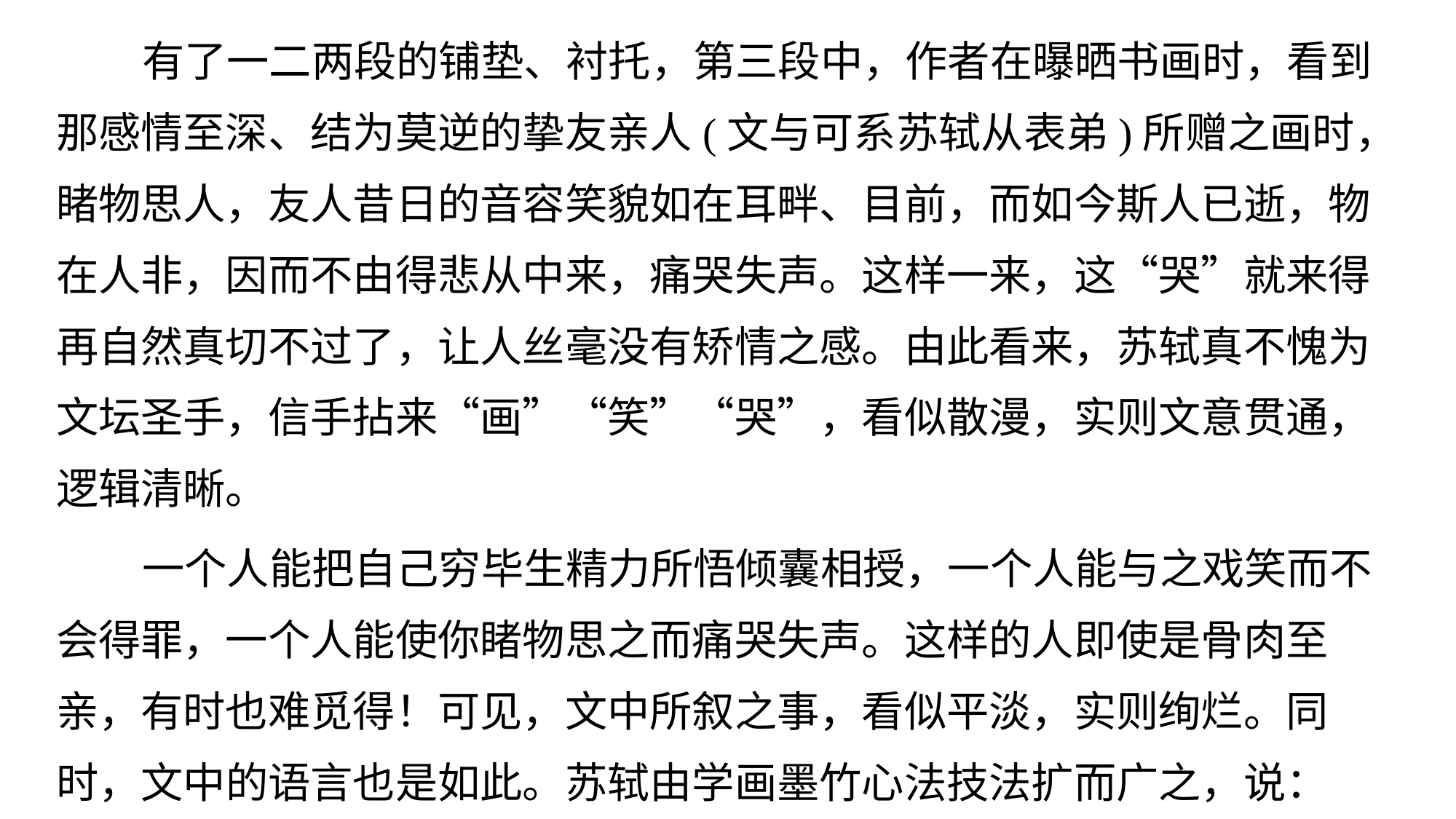

有了一二两段的铺垫、衬托，第三段中，作者在曝晒书画时，看到那感情至深、结为莫逆的挚友亲人(文与可系苏轼从表弟)所赠之画时，睹物思人，友人昔日的音容笑貌如在耳畔、目前，而如今斯人已逝，物在人非，因而不由得悲从中来，痛哭失声。这样一来，这“哭”就来得再自然真切不过了，让人丝毫没有矫情之感。由此看来，苏轼真不愧为文坛圣手，信手拈来“画”“笑”“哭”，看似散漫，实则文意贯通，逻辑清晰。
        一个人能把自己穷毕生精力所悟倾囊相授，一个人能与之戏笑而不会得罪，一个人能使你睹物思之而痛哭失声。这样的人即使是骨肉至亲，有时也难觅得！可见，文中所叙之事，看似平淡，实则绚烂。同时，文中的语言也是如此。苏轼由学画墨竹心法技法扩而广之，说：